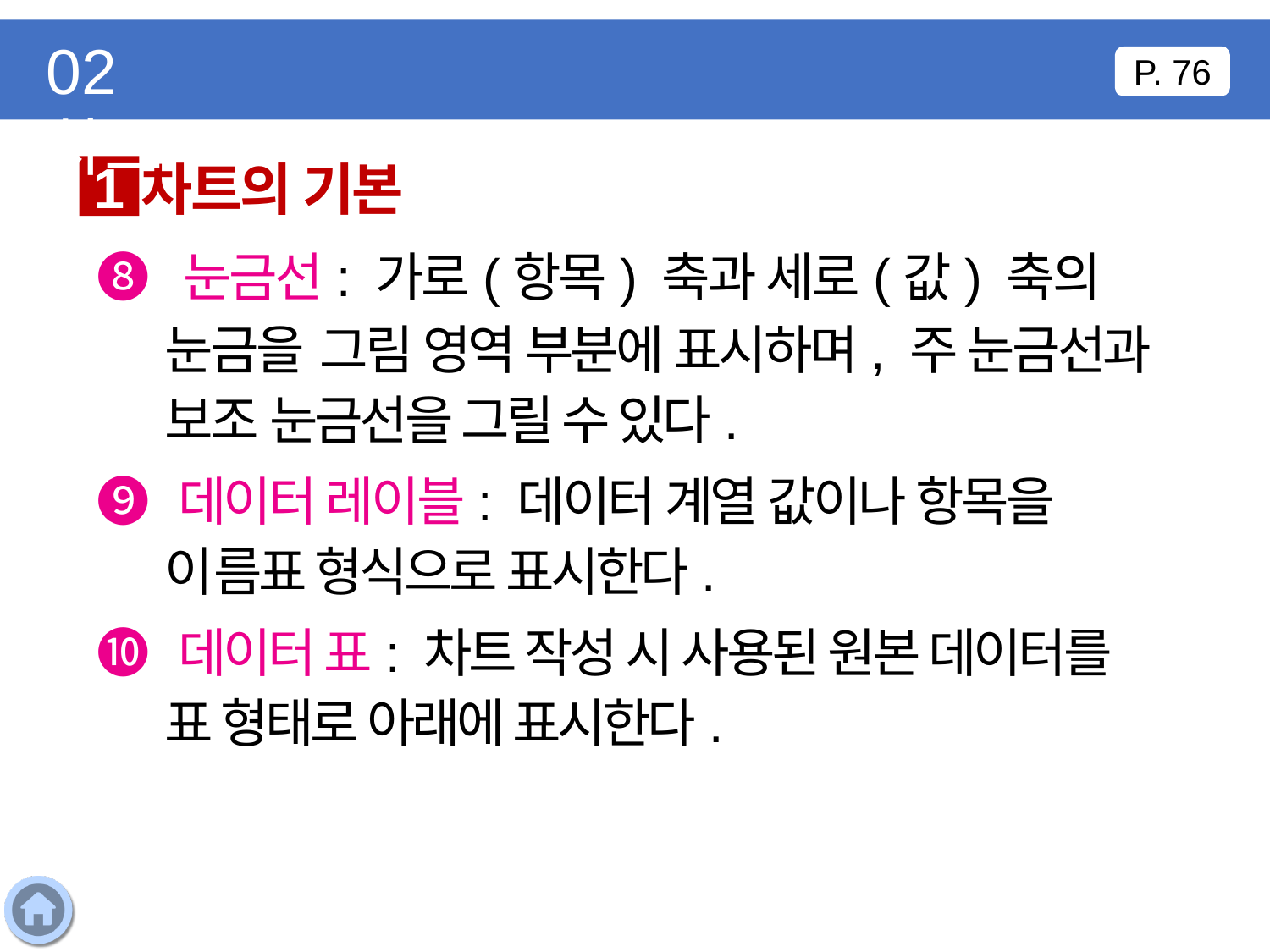

02 차트
P. 76
차트의 기본
1
❽ 눈금선: 가로(항목) 축과 세로(값) 축의 눈금을 그림 영역 부분에 표시하며, 주 눈금선과 보조 눈금선을 그릴 수 있다.
❾ 데이터 레이블: 데이터 계열 값이나 항목을 이름표 형식으로 표시한다.
❿ 데이터 표: 차트 작성 시 사용된 원본 데이터를 표 형태로 아래에 표시한다.